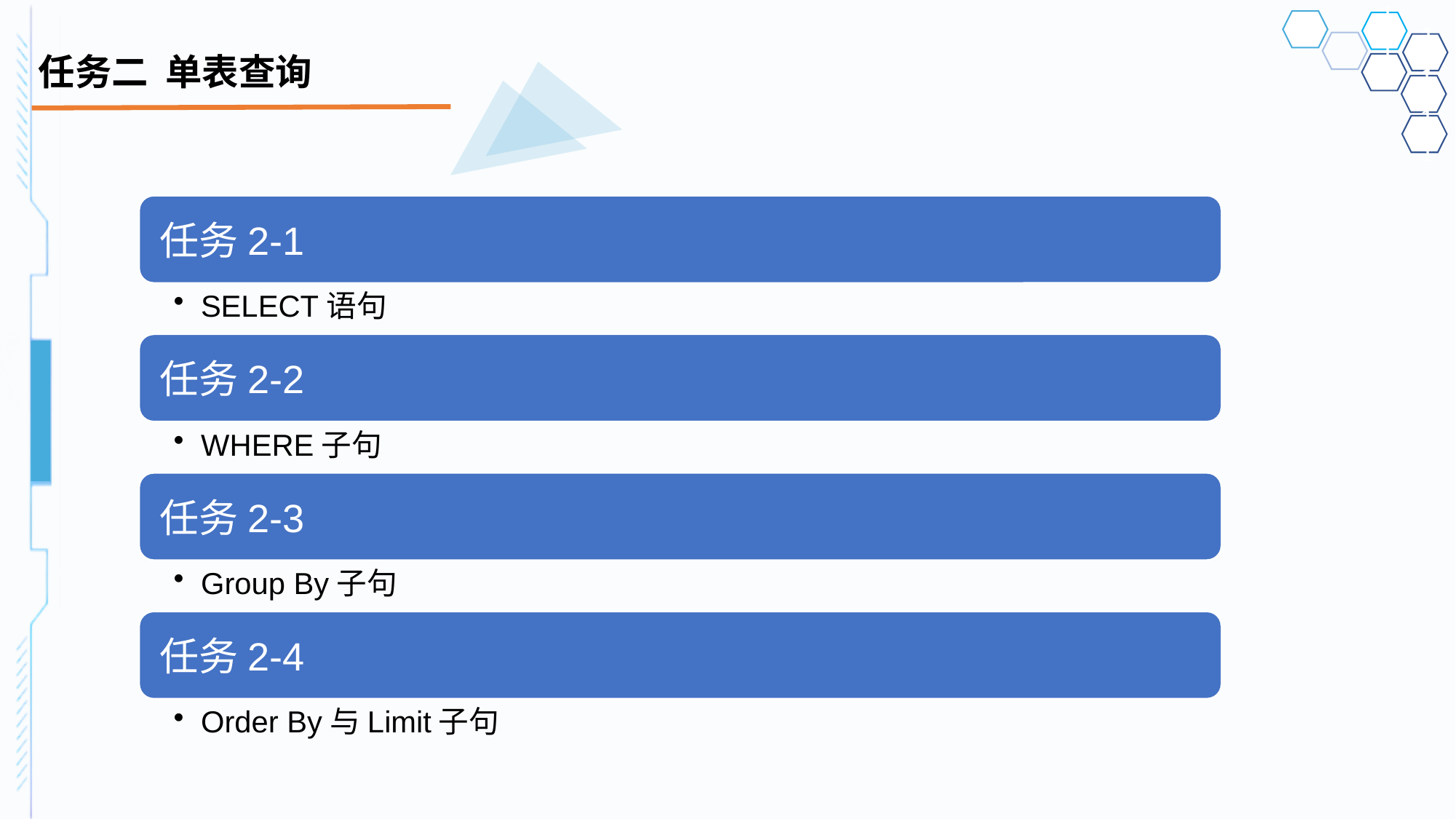

# 任务二  单表查询

任务2-1
SELECT语句
任务2-2
WHERE子句
任务2-3
Group By子句
任务2-4
Order By与Limit子句